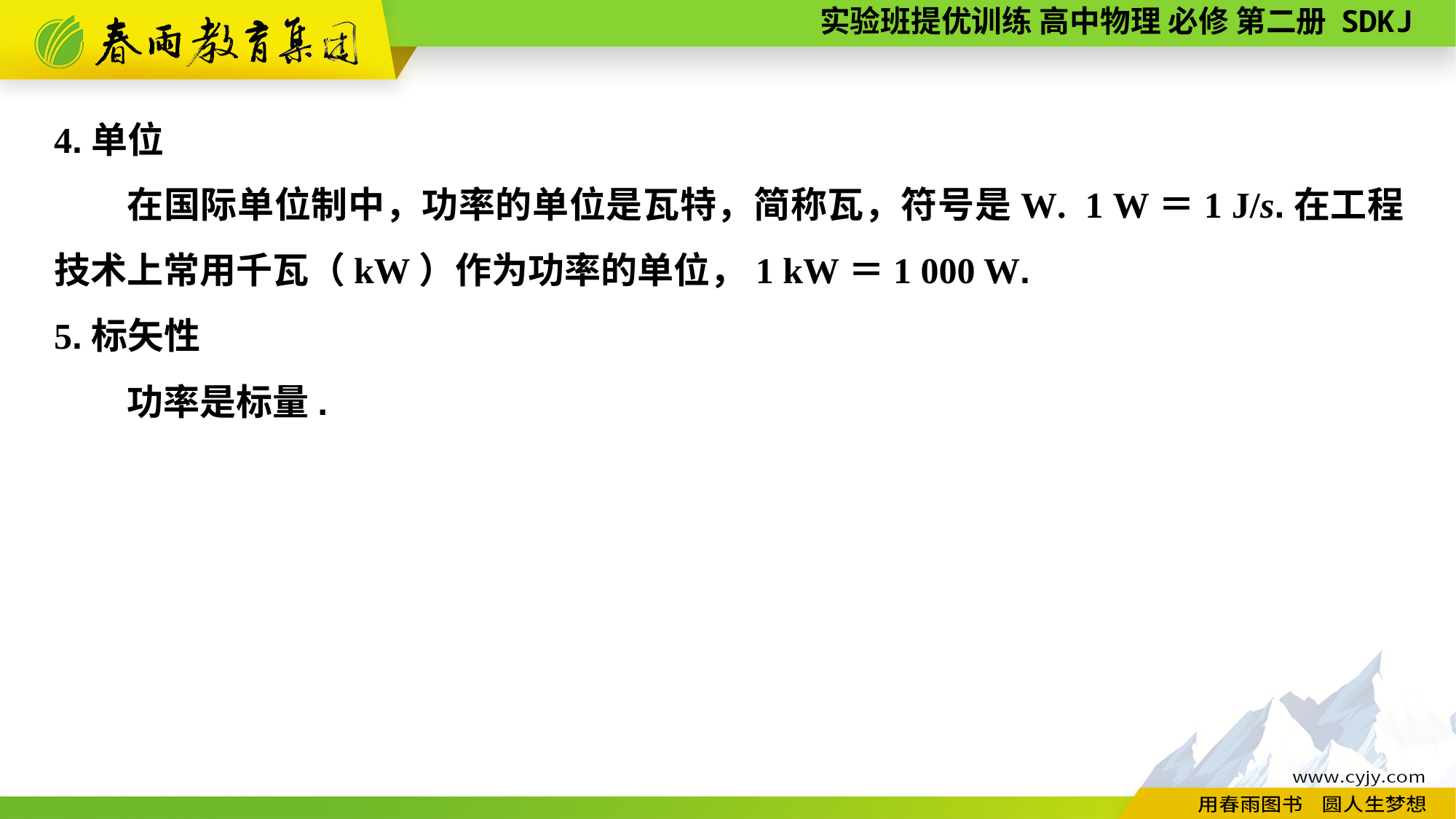

4.单位
在国际单位制中，功率的单位是瓦特，简称瓦，符号是W.  1 W＝1 J/s.在工程技术上常用千瓦（kW）作为功率的单位，1 kW＝1 000 W.
5.标矢性
功率是标量.